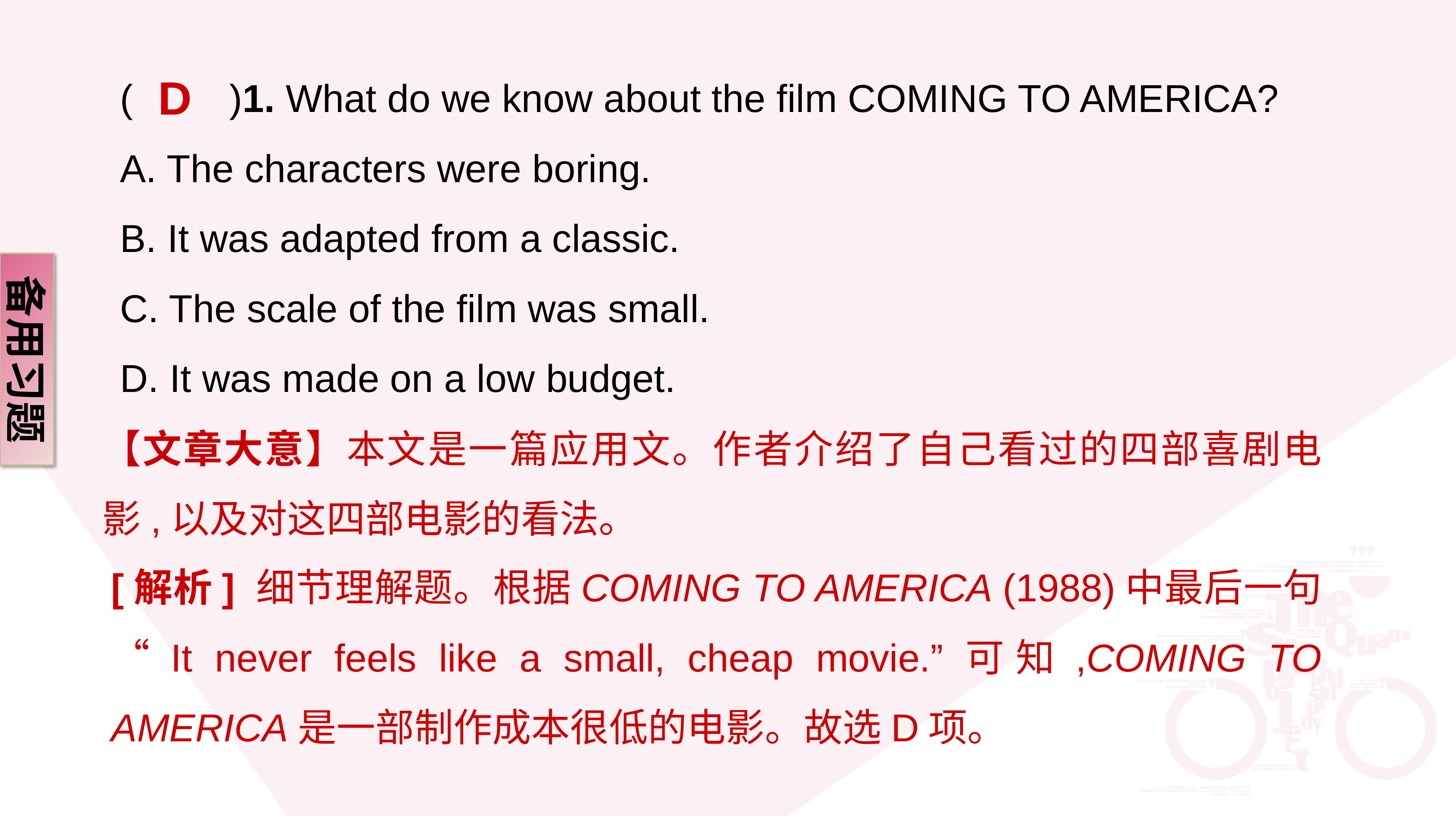

D
(　　)1. What do we know about the film COMING TO AMERICA?
A. The characters were boring.
B. It was adapted from a classic.
C. The scale of the film was small.
D. It was made on a low budget.
备用习题
【文章大意】本文是一篇应用文。作者介绍了自己看过的四部喜剧电影,以及对这四部电影的看法。
[解析] 细节理解题。根据COMING TO AMERICA (1988)中最后一句“It never feels like a small, cheap movie.”可知,COMING TO AMERICA是一部制作成本很低的电影。故选D项。